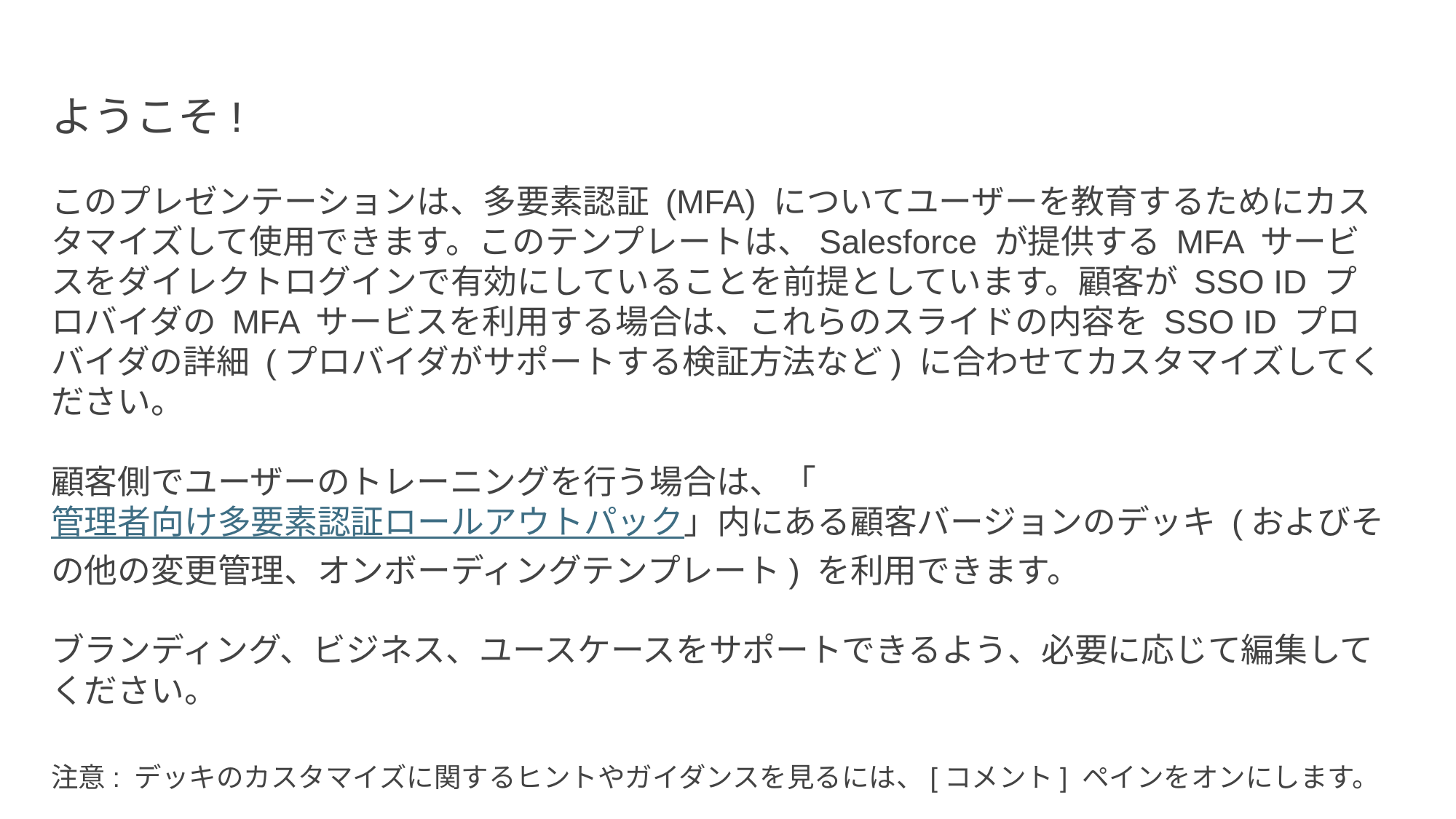

ようこそ!

このプレゼンテーションは、多要素認証 (MFA) についてユーザーを教育するためにカスタマイズして使用できます。このテンプレートは、Salesforce が提供する MFA サービスをダイレクトログインで有効にしていることを前提としています。顧客が SSO ID プロバイダの MFA サービスを利用する場合は、これらのスライドの内容を SSO ID プロバイダの詳細 (プロバイダがサポートする検証方法など) に合わせてカスタマイズしてください。

顧客側でユーザーのトレーニングを行う場合は、「管理者向け多要素認証ロールアウトパック」内にある顧客バージョンのデッキ (およびその他の変更管理、オンボーディングテンプレート) を利用できます。

ブランディング、ビジネス、ユースケースをサポートできるよう、必要に応じて編集してください。

注意: デッキのカスタマイズに関するヒントやガイダンスを見るには、[コメント] ペインをオンにします。